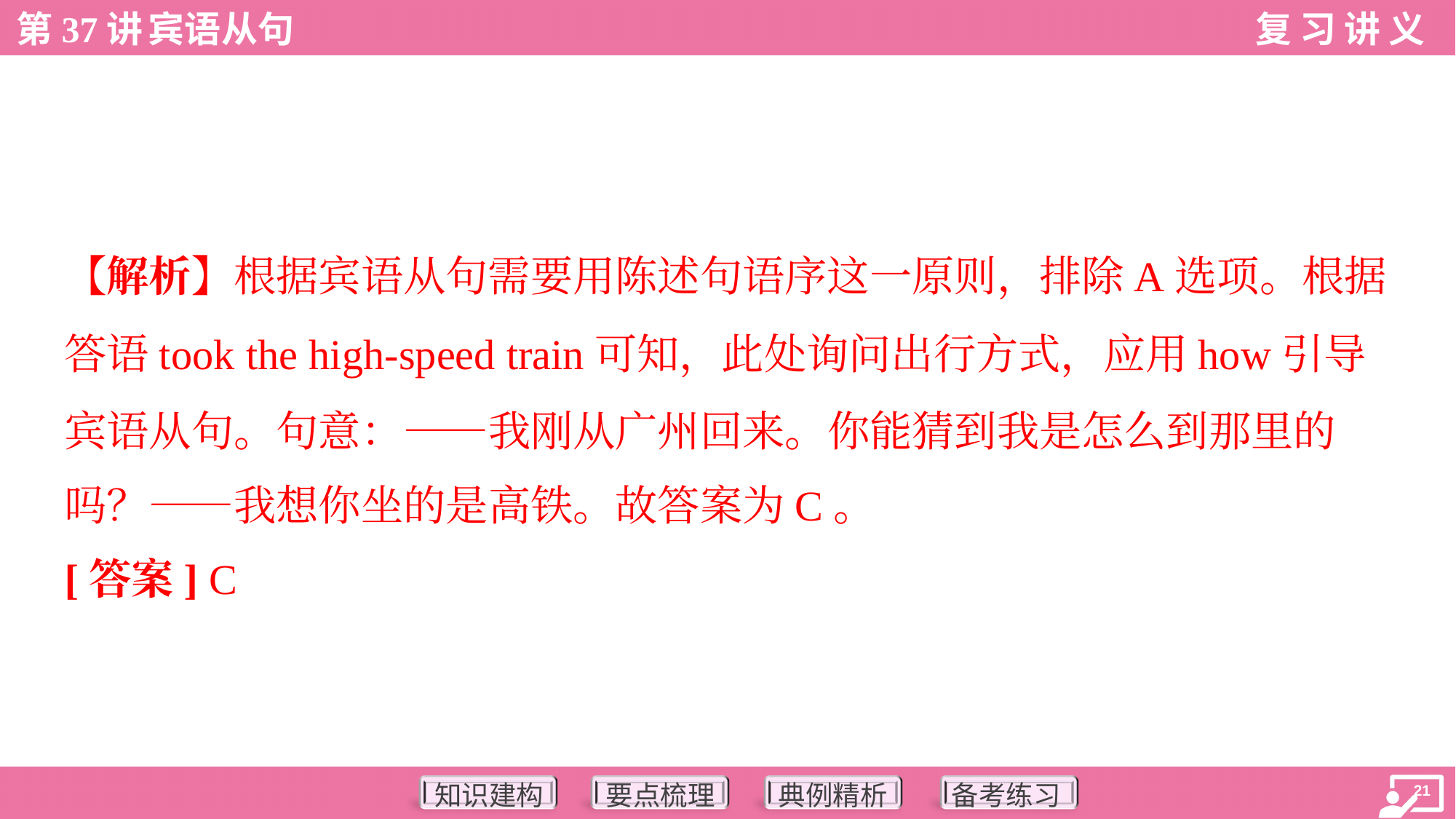

【解析】根据宾语从句需要用陈述句语序这一原则，排除A选项。根据
答语took the high-speed train可知，此处询问出行方式，应用how引导
宾语从句。句意：——我刚从广州回来。你能猜到我是怎么到那里的
吗？——我想你坐的是高铁。故答案为C。
[答案] C